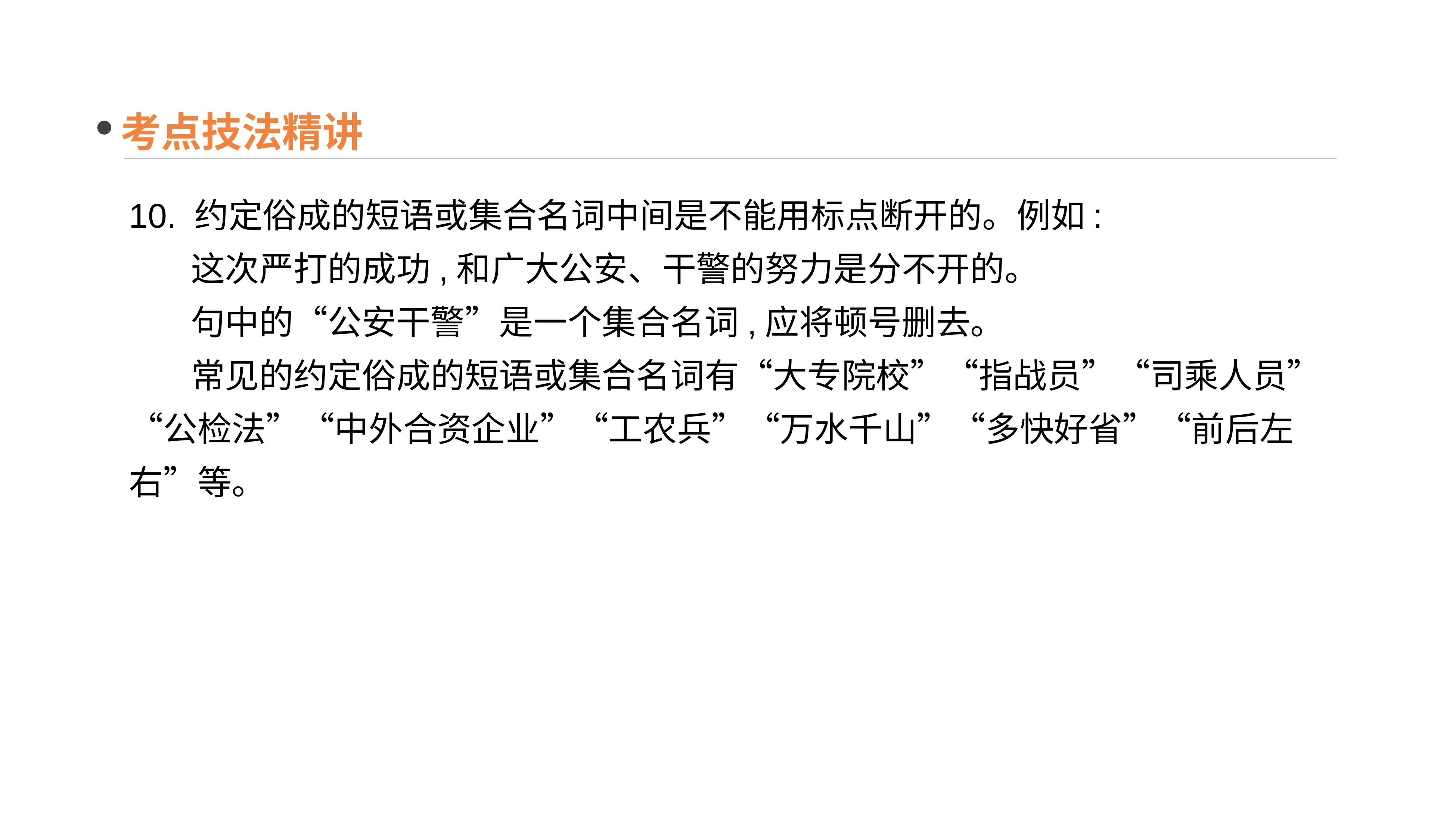

考点技法精讲

10. 约定俗成的短语或集合名词中间是不能用标点断开的。例如:
       这次严打的成功,和广大公安、干警的努力是分不开的。
       句中的“公安干警”是一个集合名词,应将顿号删去。
       常见的约定俗成的短语或集合名词有“大专院校”“指战员”“司乘人员”“公检法”“中外合资企业”“工农兵”“万水千山”“多快好省”“前后左右”等。